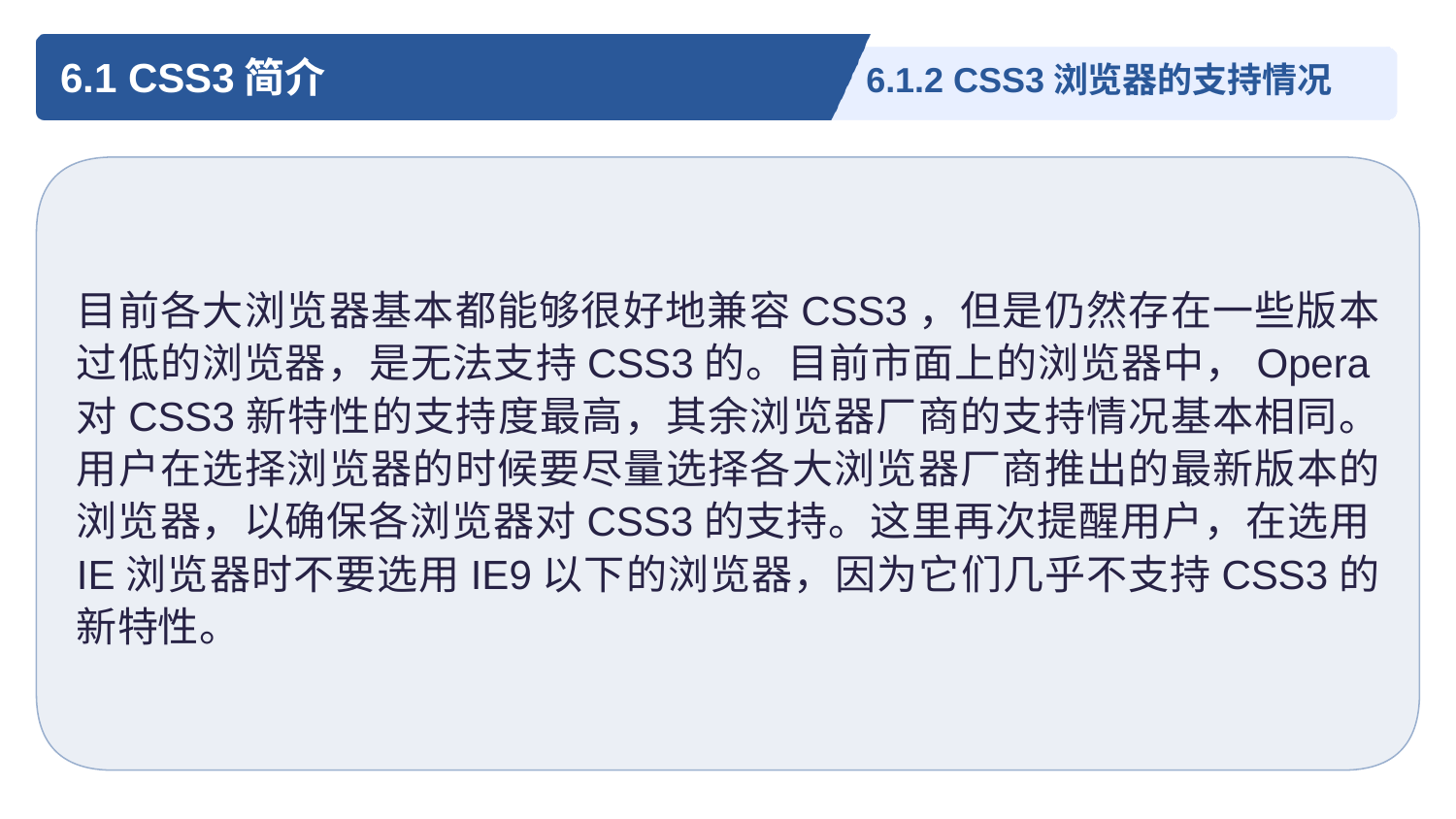

6.1 CSS3简介
6.1.2 CSS3浏览器的支持情况

目前各大浏览器基本都能够很好地兼容CSS3，但是仍然存在一些版本过低的浏览器，是无法支持CSS3的。目前市面上的浏览器中，Opera对CSS3新特性的支持度最高，其余浏览器厂商的支持情况基本相同。用户在选择浏览器的时候要尽量选择各大浏览器厂商推出的最新版本的浏览器，以确保各浏览器对CSS3的支持。这里再次提醒用户，在选用IE浏览器时不要选用IE9以下的浏览器，因为它们几乎不支持CSS3的新特性。